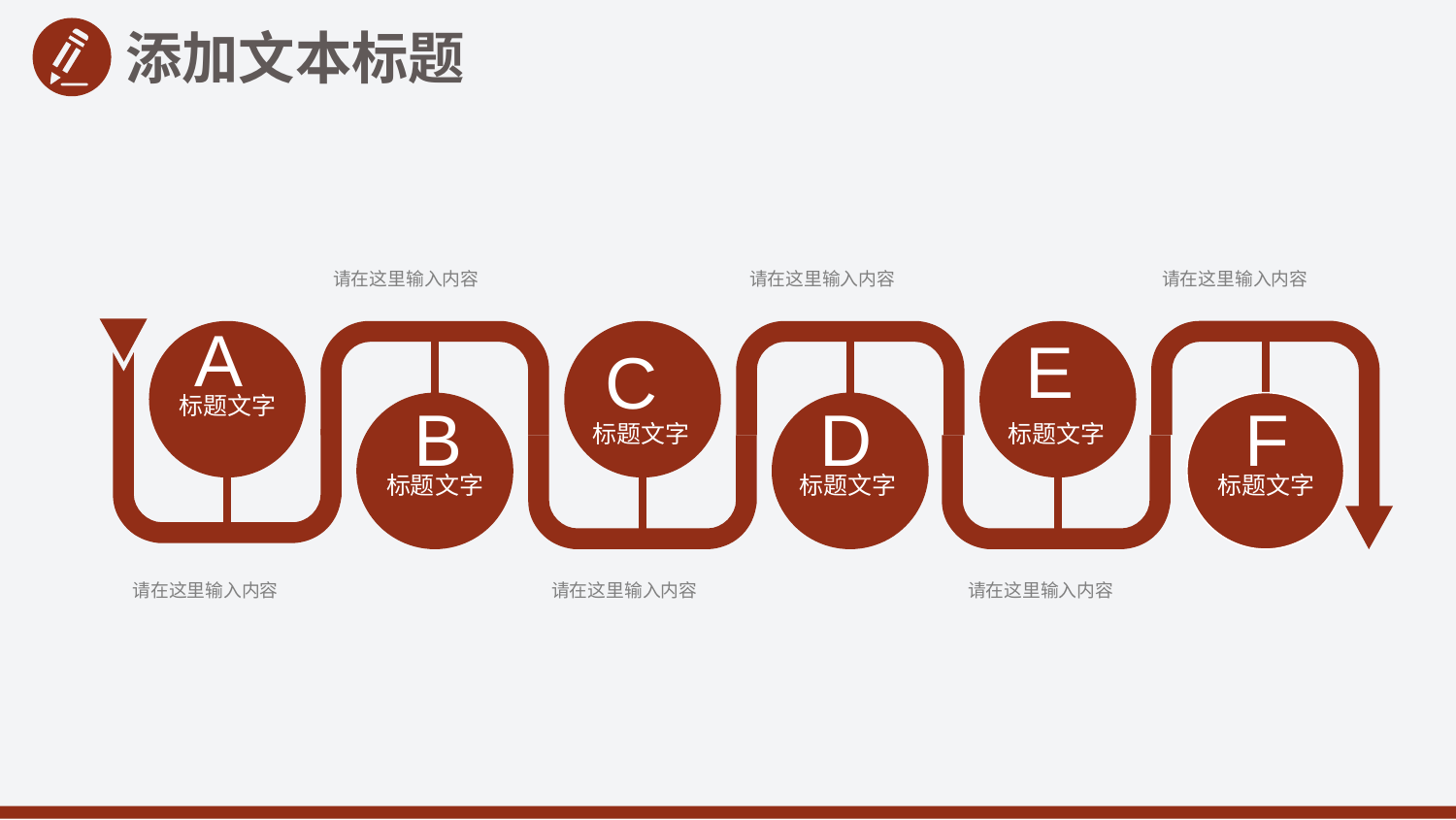

添加文本标题

请在这里输入内容
请在这里输入内容
请在这里输入内容
请在这里输入内容
请在这里输入内容
请在这里输入内容
A

标题文字

E

标题文字

C
标题文字

B

标题文字

D

标题文字

F

标题文字